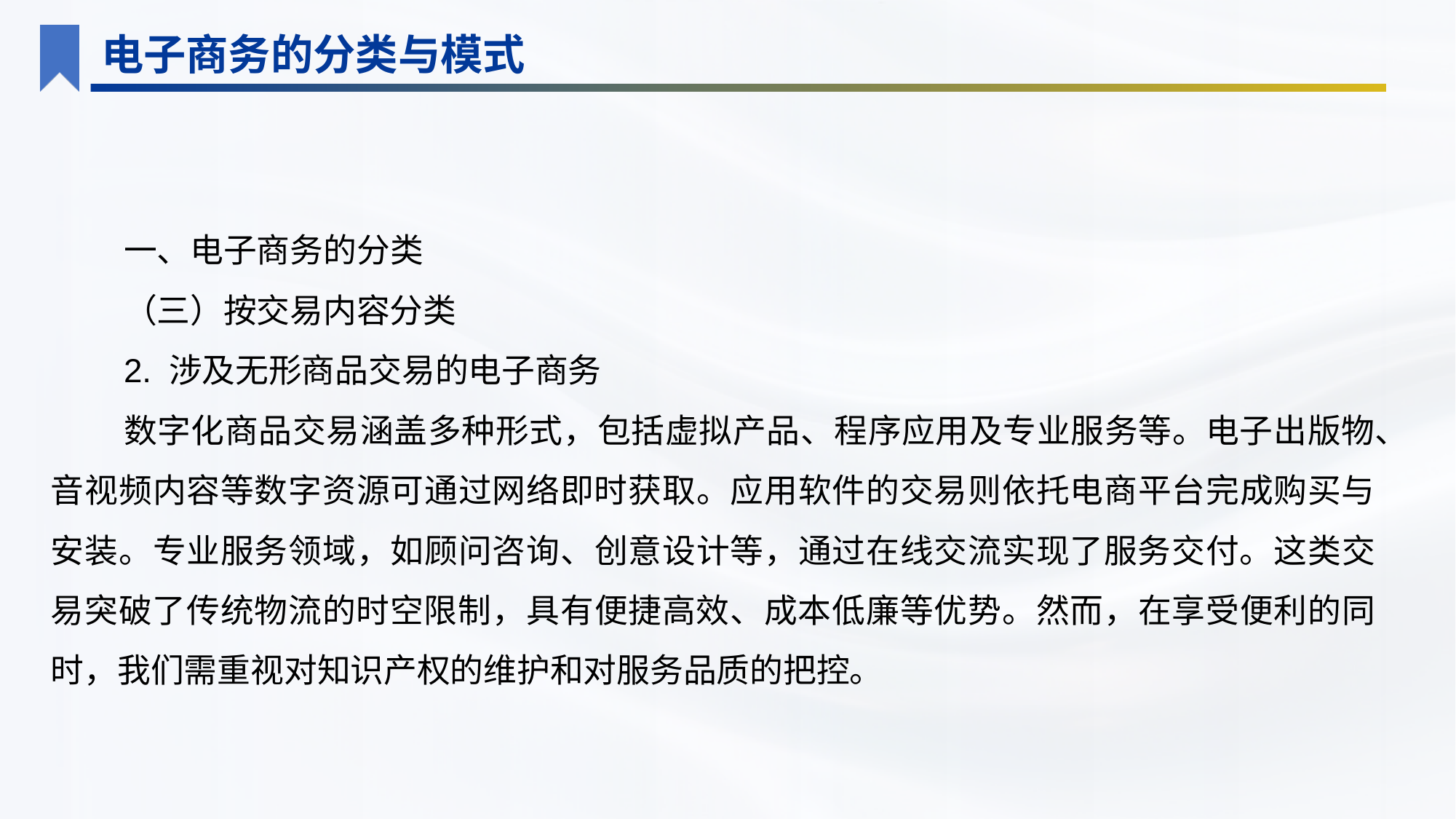

电子商务的分类与模式
一、电子商务的分类
（三）按交易内容分类
2. 涉及无形商品交易的电子商务
数字化商品交易涵盖多种形式，包括虚拟产品、程序应用及专业服务等。电子出版物、音视频内容等数字资源可通过网络即时获取。应用软件的交易则依托电商平台完成购买与安装。专业服务领域，如顾问咨询、创意设计等，通过在线交流实现了服务交付。这类交易突破了传统物流的时空限制，具有便捷高效、成本低廉等优势。然而，在享受便利的同时，我们需重视对知识产权的维护和对服务品质的把控。